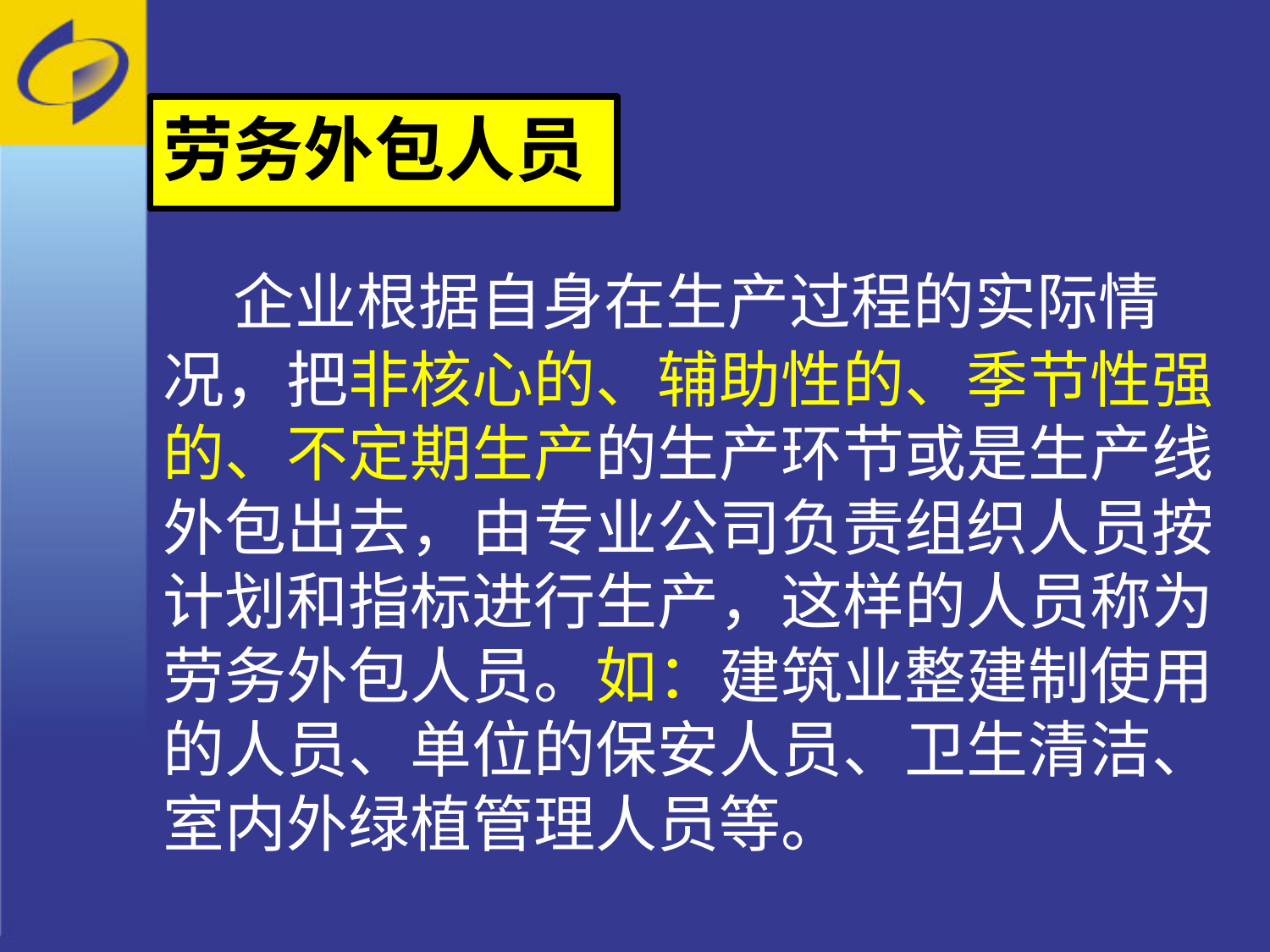

劳务外包人员
   企业根据自身在生产过程的实际情况，把非核心的、辅助性的、季节性强的、不定期生产的生产环节或是生产线外包出去，由专业公司负责组织人员按计划和指标进行生产，这样的人员称为劳务外包人员。如：建筑业整建制使用的人员、单位的保安人员、卫生清洁、室内外绿植管理人员等。